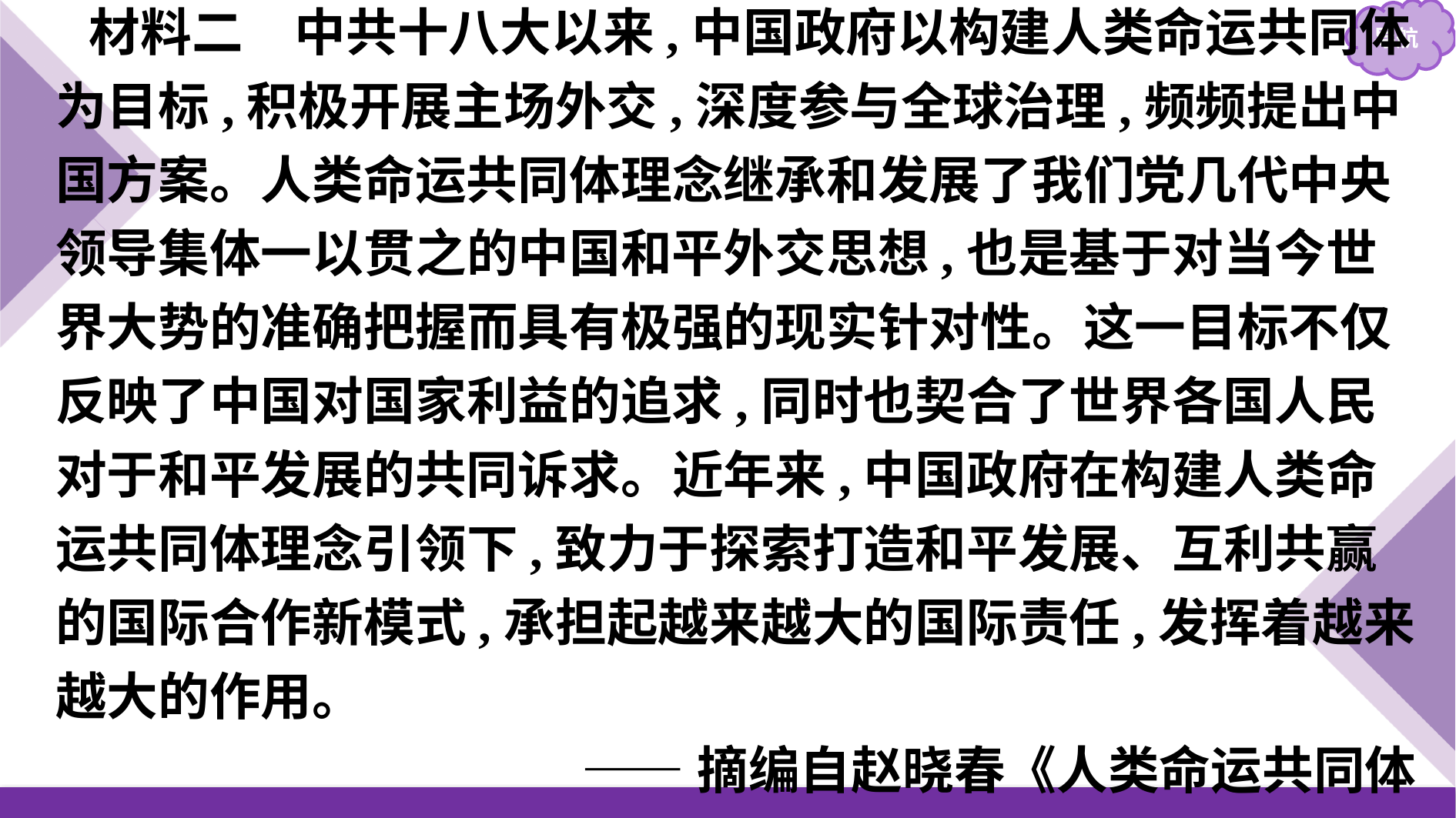

材料二　中共十八大以来,中国政府以构建人类命运共同体为目标,积极开展主场外交,深度参与全球治理,频频提出中国方案。人类命运共同体理念继承和发展了我们党几代中央领导集体一以贯之的中国和平外交思想,也是基于对当今世界大势的准确把握而具有极强的现实针对性。这一目标不仅反映了中国对国家利益的追求,同时也契合了世界各国人民对于和平发展的共同诉求。近年来,中国政府在构建人类命运共同体理念引领下,致力于探索打造和平发展、互利共赢的国际合作新模式,承担起越来越大的国际责任,发挥着越来越大的作用。
——摘编自赵晓春《人类命运共同体
引领下的中国外交创新》